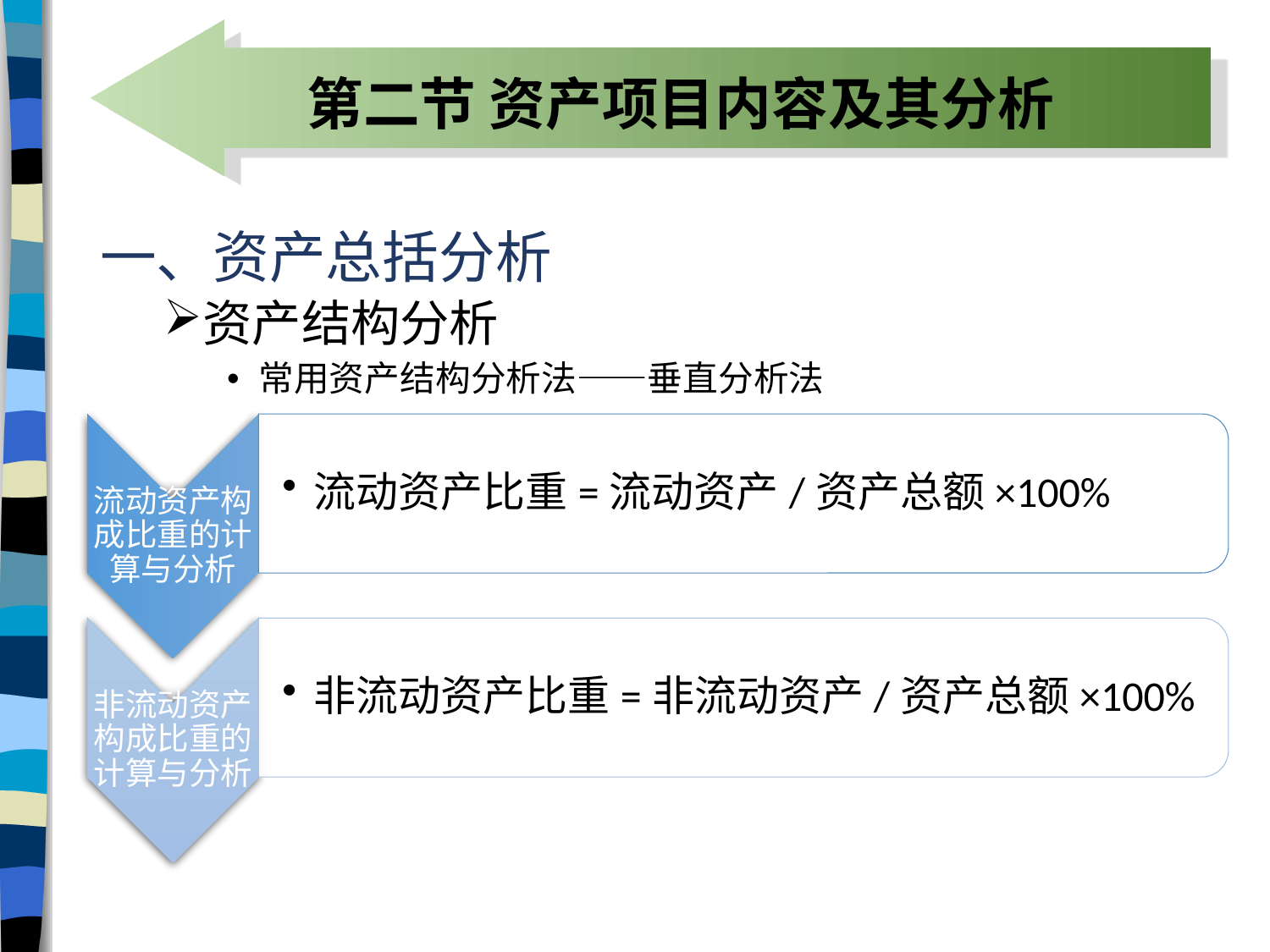

# 第二节 资产项目内容及其分析
一、资产总括分析
资产结构分析
常用资产结构分析法——垂直分析法
流动资产构成比重的计算与分析
流动资产比重=流动资产/资产总额×100%
非流动资产构成比重的计算与分析
非流动资产比重=非流动资产/资产总额×100%